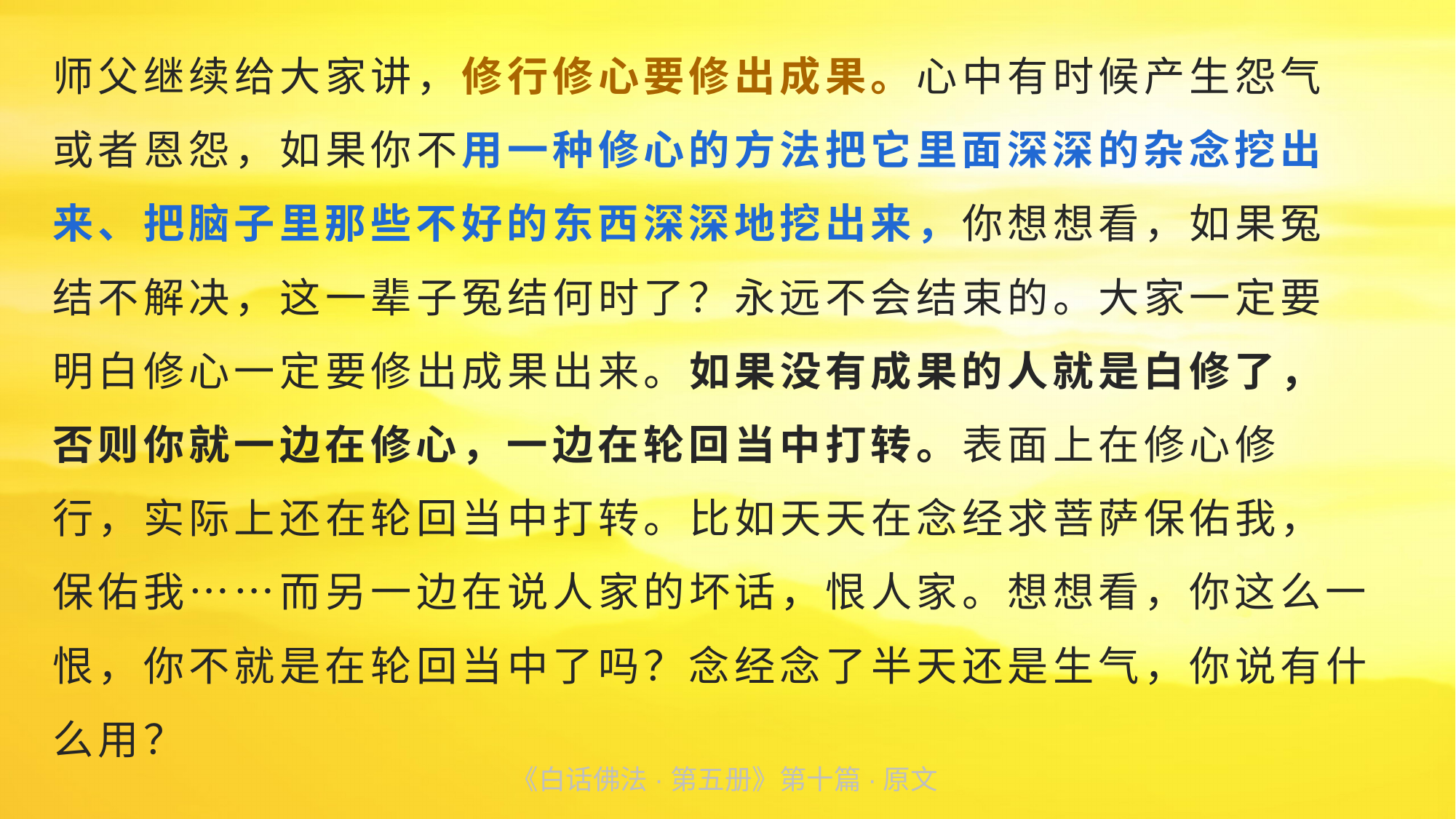

师父继续给大家讲，修行修心要修出成果。心中有时候产生怨气
或者恩怨，如果你不用一种修心的方法把它里面深深的杂念挖出
来、把脑子里那些不好的东西深深地挖出来，你想想看，如果冤
结不解决，这一辈子冤结何时了？永远不会结束的。大家一定要
明白修心一定要修出成果出来。如果没有成果的人就是白修了，
否则你就一边在修心，一边在轮回当中打转。表面上在修心修
行，实际上还在轮回当中打转。比如天天在念经求菩萨保佑我，
保佑我……而另一边在说人家的坏话，恨人家。想想看，你这么一恨，你不就是在轮回当中了吗？念经念了半天还是生气，你说有什么用？
《白话佛法·第五册》第十篇·原文